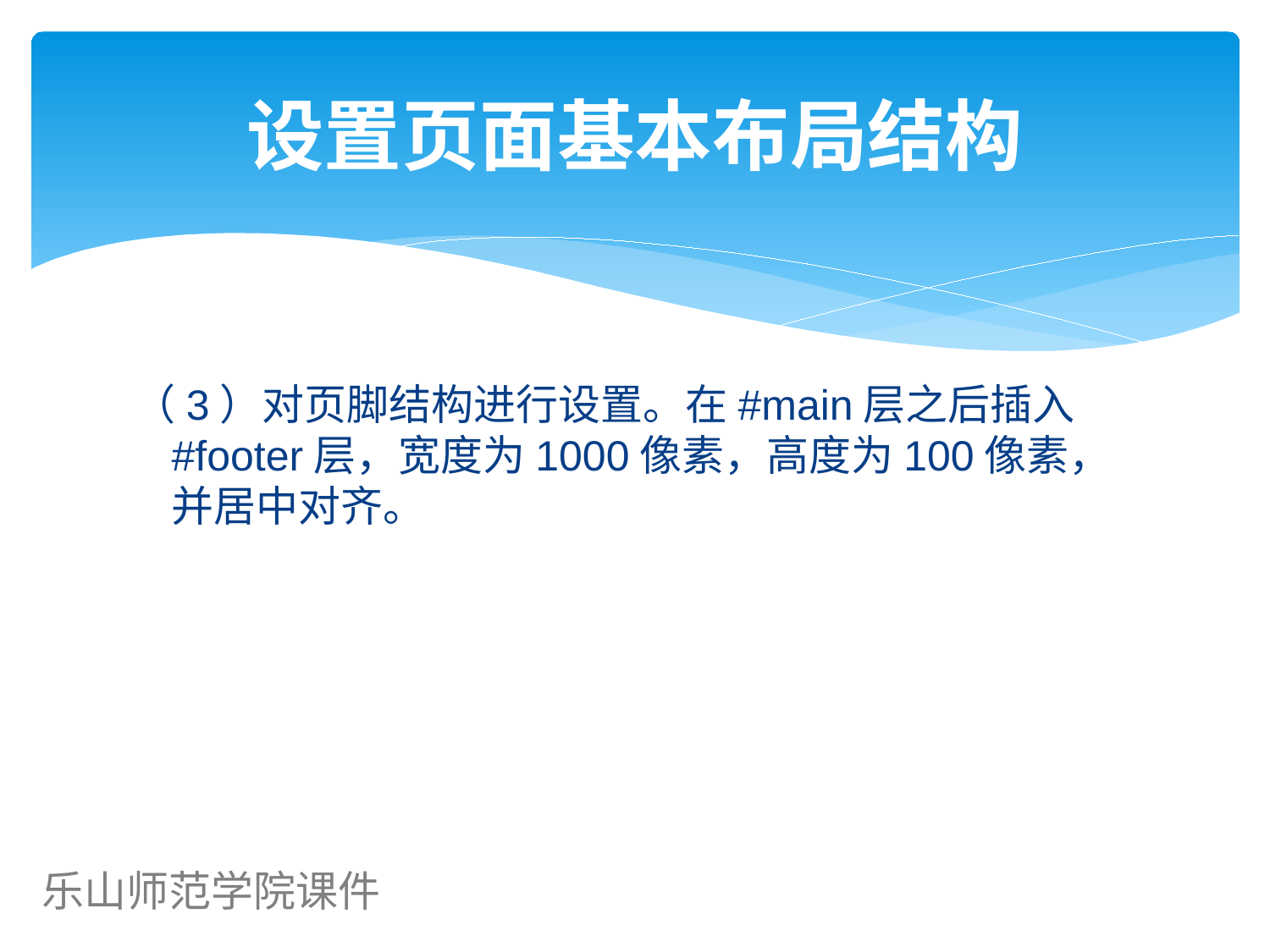

# 设置页面基本布局结构
（3）对页脚结构进行设置。在#main层之后插入#footer层，宽度为1000像素，高度为100像素，并居中对齐。